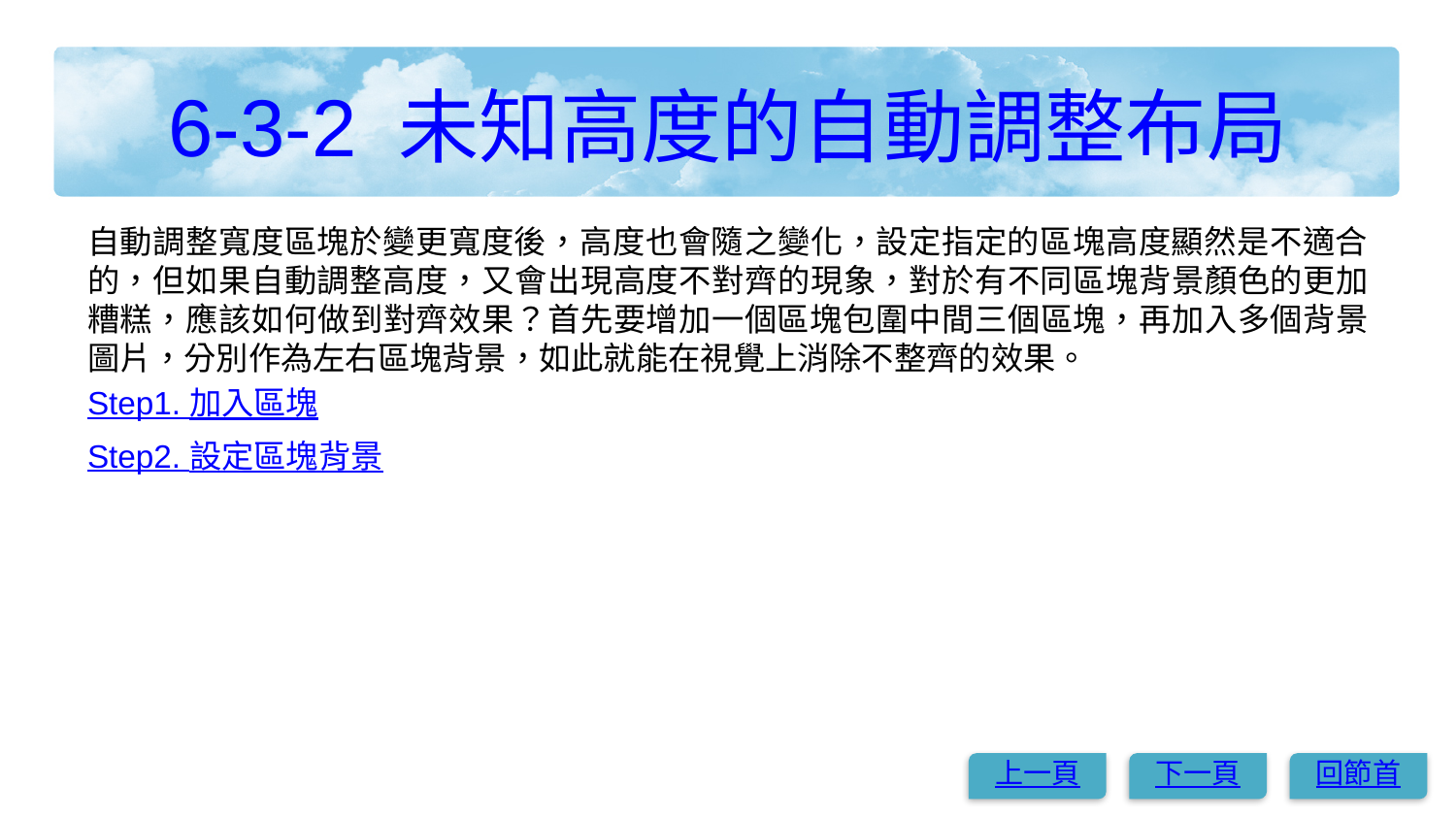

# 6-3-2 未知高度的自動調整布局
自動調整寬度區塊於變更寬度後，高度也會隨之變化，設定指定的區塊高度顯然是不適合的，但如果自動調整高度，又會出現高度不對齊的現象，對於有不同區塊背景顏色的更加糟糕，應該如何做到對齊效果？首先要增加一個區塊包圍中間三個區塊，再加入多個背景圖片，分別作為左右區塊背景，如此就能在視覺上消除不整齊的效果。
Step1. 加入區塊
Step2. 設定區塊背景
上一頁
下一頁
回節首